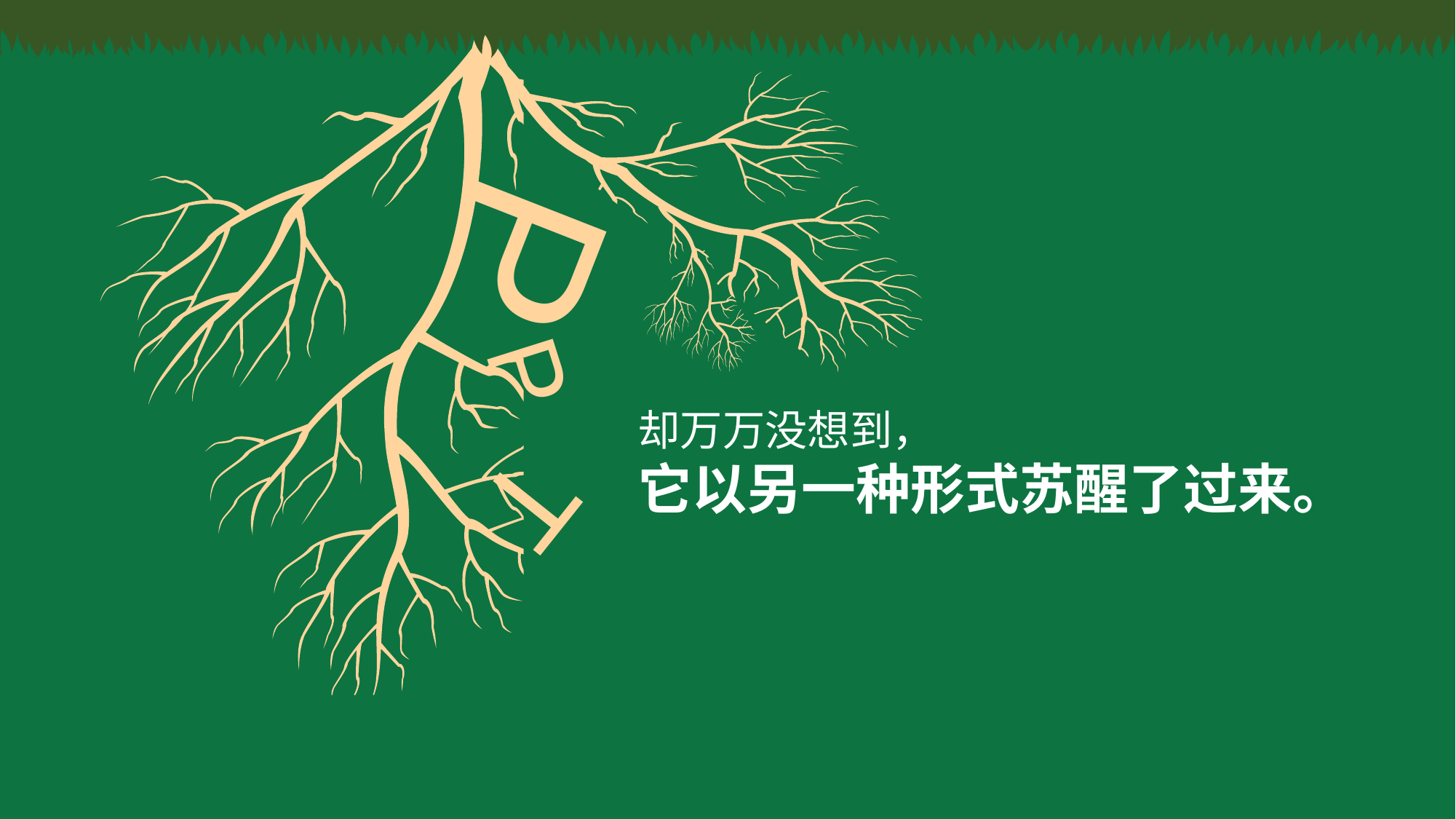

MAD
MAN

P

P
却万万没想到，
它以另一种形式苏醒了过来。
T